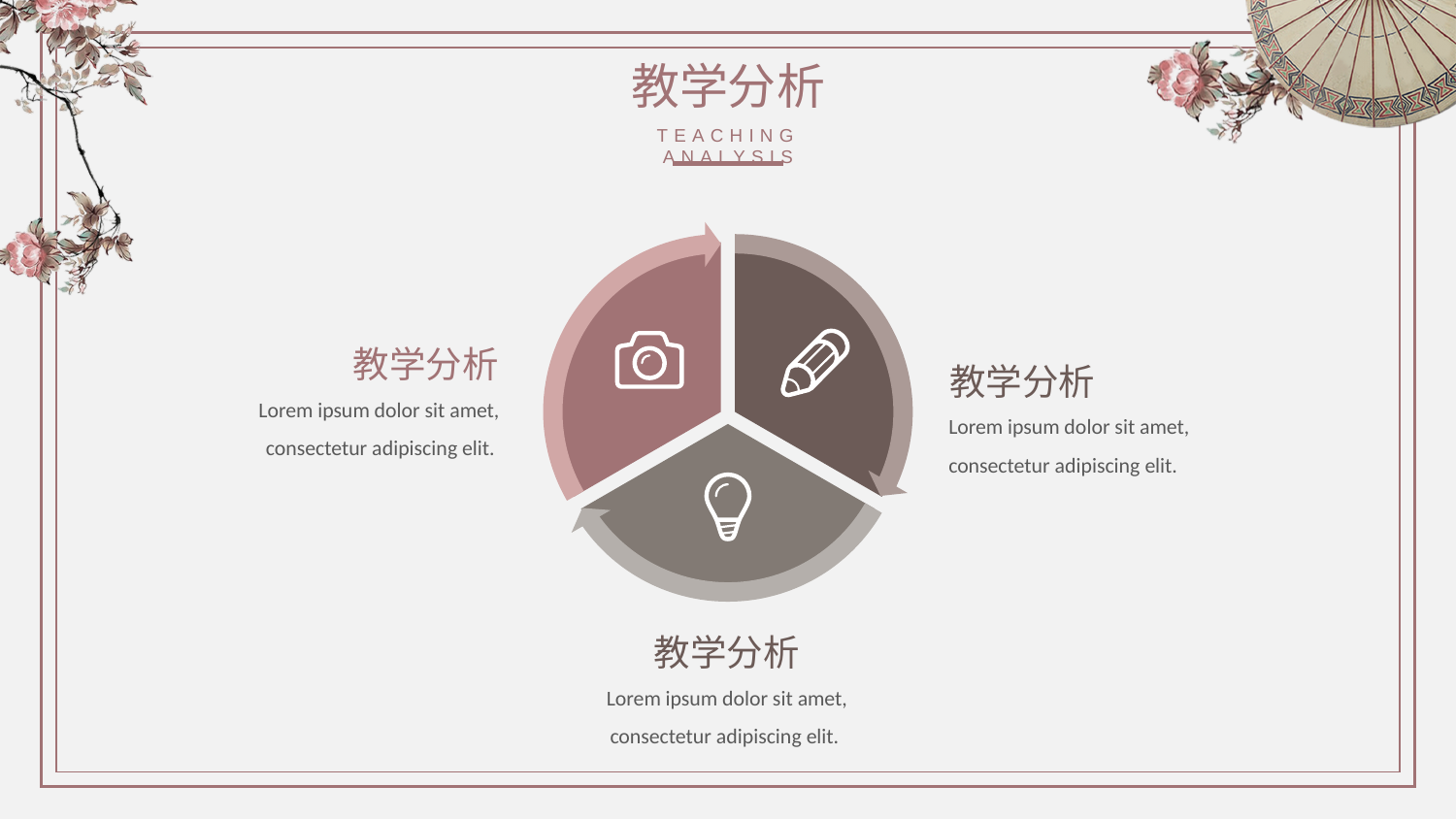

教学分析
TEACHING ANALYSIS

教学分析
教学分析
Lorem ipsum dolor sit amet, consectetur adipiscing elit.
Lorem ipsum dolor sit amet, consectetur adipiscing elit.

教学分析
Lorem ipsum dolor sit amet, consectetur adipiscing elit.